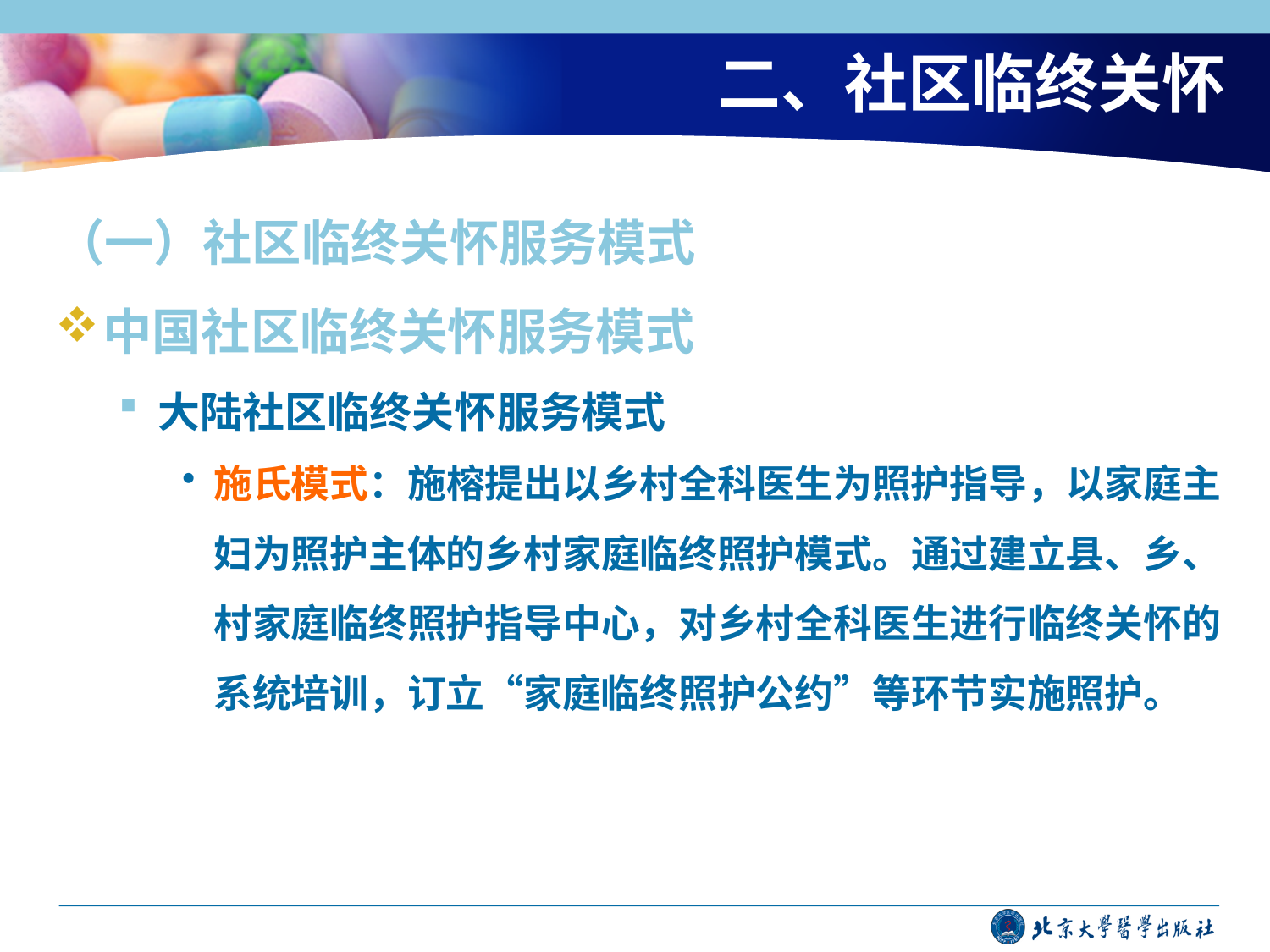

# 二、社区临终关怀
（一）社区临终关怀服务模式
中国社区临终关怀服务模式
大陆社区临终关怀服务模式
施氏模式：施榕提出以乡村全科医生为照护指导，以家庭主妇为照护主体的乡村家庭临终照护模式。通过建立县、乡、村家庭临终照护指导中心，对乡村全科医生进行临终关怀的系统培训，订立“家庭临终照护公约”等环节实施照护。